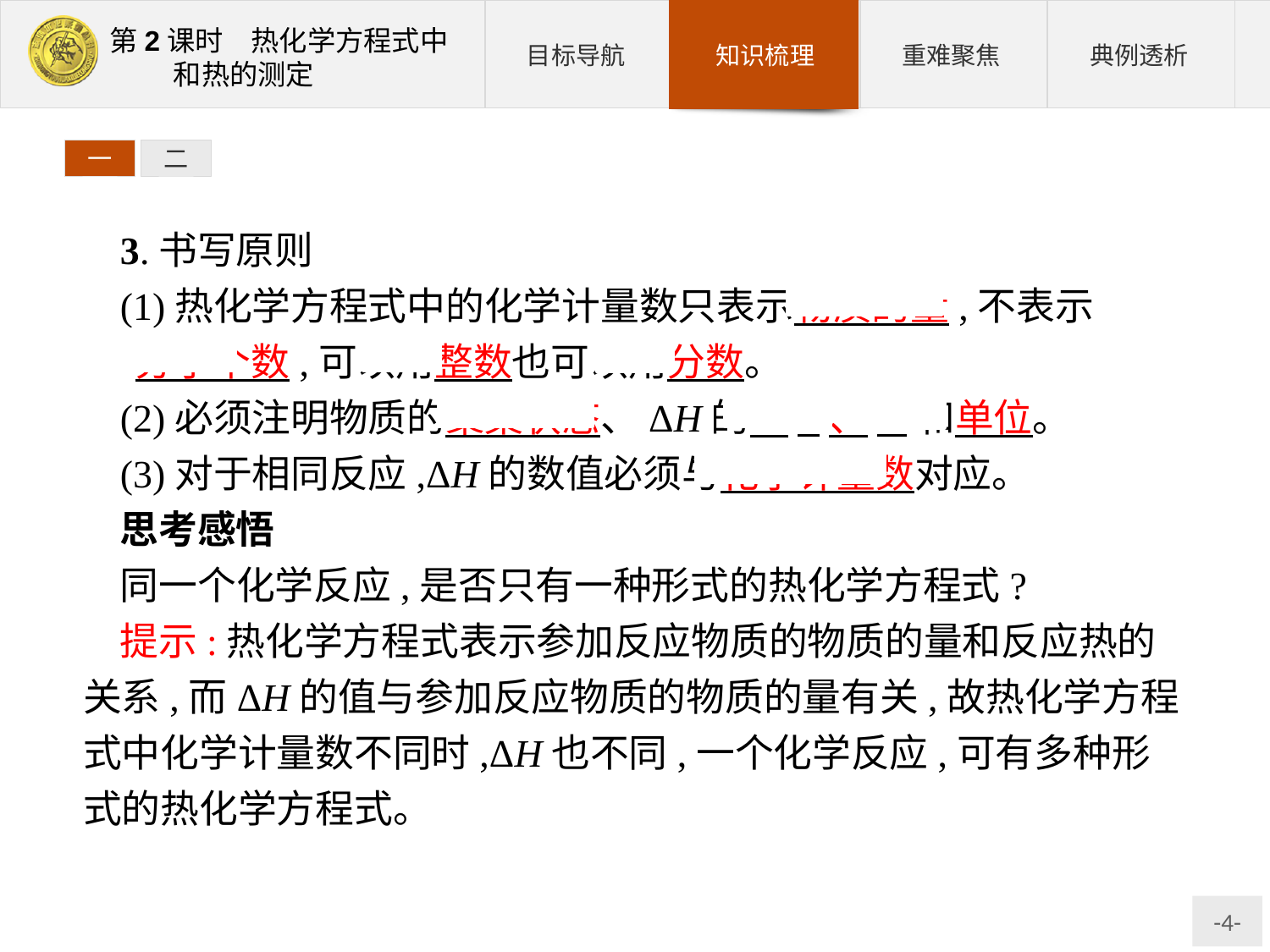

一
二
3.书写原则
(1)热化学方程式中的化学计量数只表示物质的量,不表示                 分子个数,可以用整数也可以用分数。
(2)必须注明物质的聚集状态、ΔH的“+、-”和单位。
(3)对于相同反应,ΔH的数值必须与化学计量数对应。
思考感悟
同一个化学反应,是否只有一种形式的热化学方程式?
提示:热化学方程式表示参加反应物质的物质的量和反应热的关系,而ΔH的值与参加反应物质的物质的量有关,故热化学方程式中化学计量数不同时,ΔH也不同,一个化学反应,可有多种形式的热化学方程式。